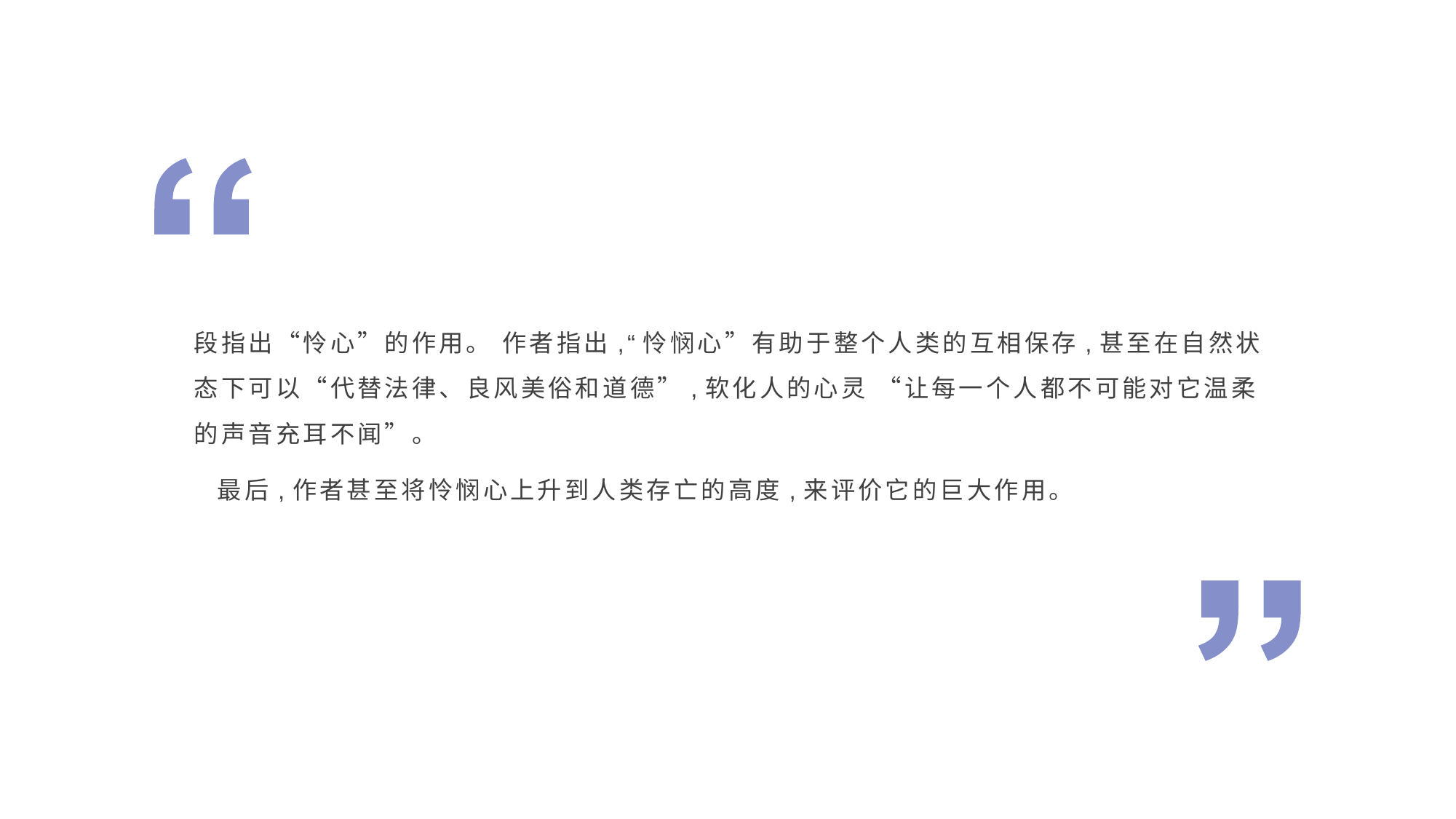

段指出“怜心”的作用。 作者指出,“怜悯心”有助于整个人类的互相保存,甚至在自然状态下可以“代替法律、良风美俗和道德”,软化人的心灵 “让每一个人都不可能对它温柔的声音充耳不闻”。
  最后,作者甚至将怜悯心上升到人类存亡的高度,来评价它的巨大作用。